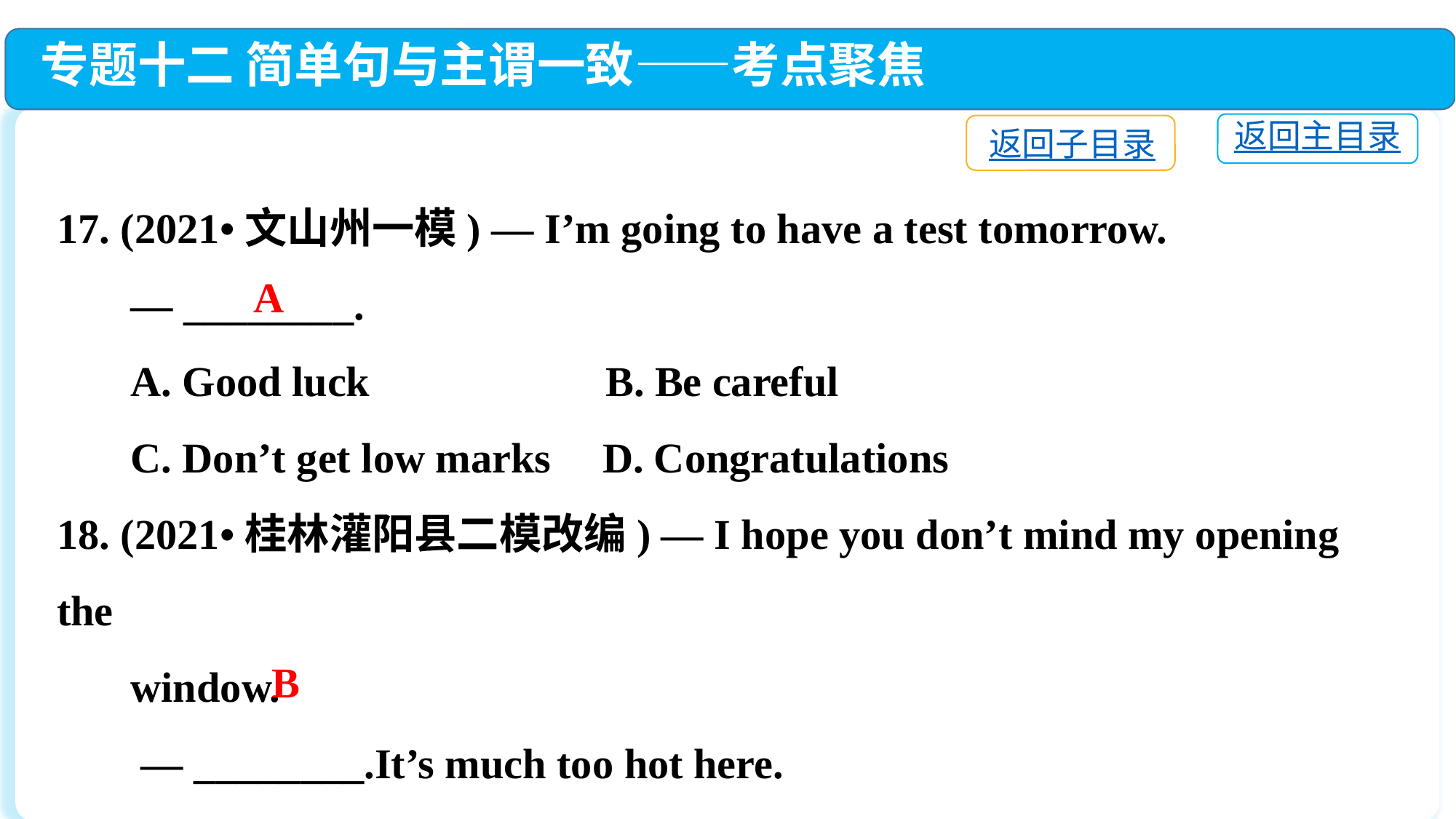

专题十二 简单句与主谓一致——考点聚焦

返回主目录

返回子目录
17. (2021•文山州一模) — I’m going to have a test tomorrow.
       — ________.
       A. Good luck	                     B. Be careful
       C. Don’t get low marks	D. Congratulations
18. (2021•桂林灌阳县二模改编) — I hope you don’t mind my opening the
       window.
        — ________.It’s much too hot here.
       A. Certainly　 B. Of course not       C. All right　　D. That’s all right
A
B